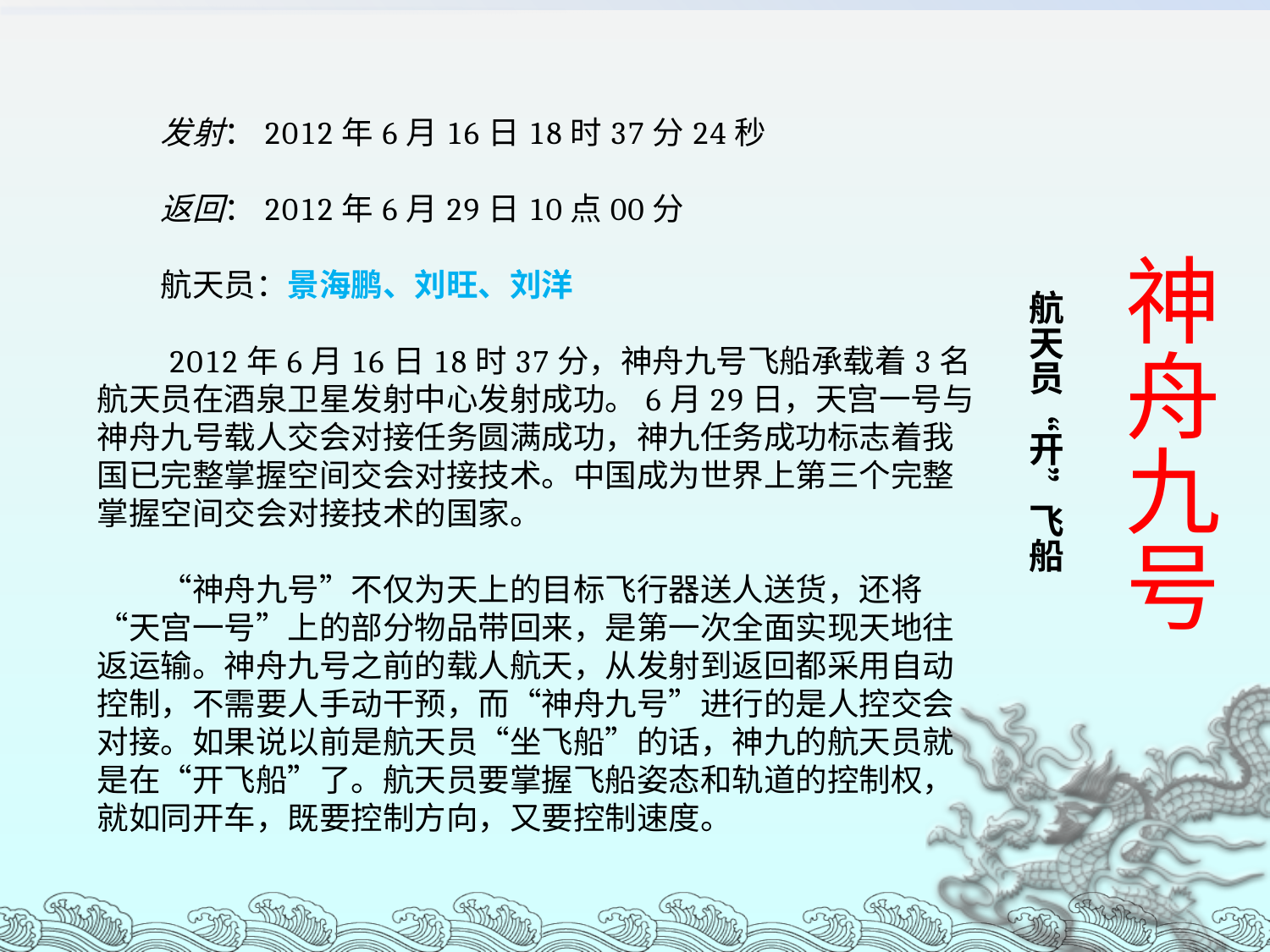

发射：2012年6月16日18时37分24秒

　　返回：2012年6月29日10点00分

　　航天员：景海鹏、刘旺、刘洋

　　2012年6月16日18时37分，神舟九号飞船承载着3名航天员在酒泉卫星发射中心发射成功。6月29日，天宫一号与神舟九号载人交会对接任务圆满成功，神九任务成功标志着我国已完整掌握空间交会对接技术。中国成为世界上第三个完整掌握空间交会对接技术的国家。

　　“神舟九号”不仅为天上的目标飞行器送人送货，还将“天宫一号”上的部分物品带回来，是第一次全面实现天地往返运输。神舟九号之前的载人航天，从发射到返回都采用自动控制，不需要人手动干预，而“神舟九号”进行的是人控交会对接。如果说以前是航天员“坐飞船”的话，神九的航天员就是在“开飞船”了。航天员要掌握飞船姿态和轨道的控制权，就如同开车，既要控制方向，又要控制速度。
# 神舟九号
航天员“开”飞船